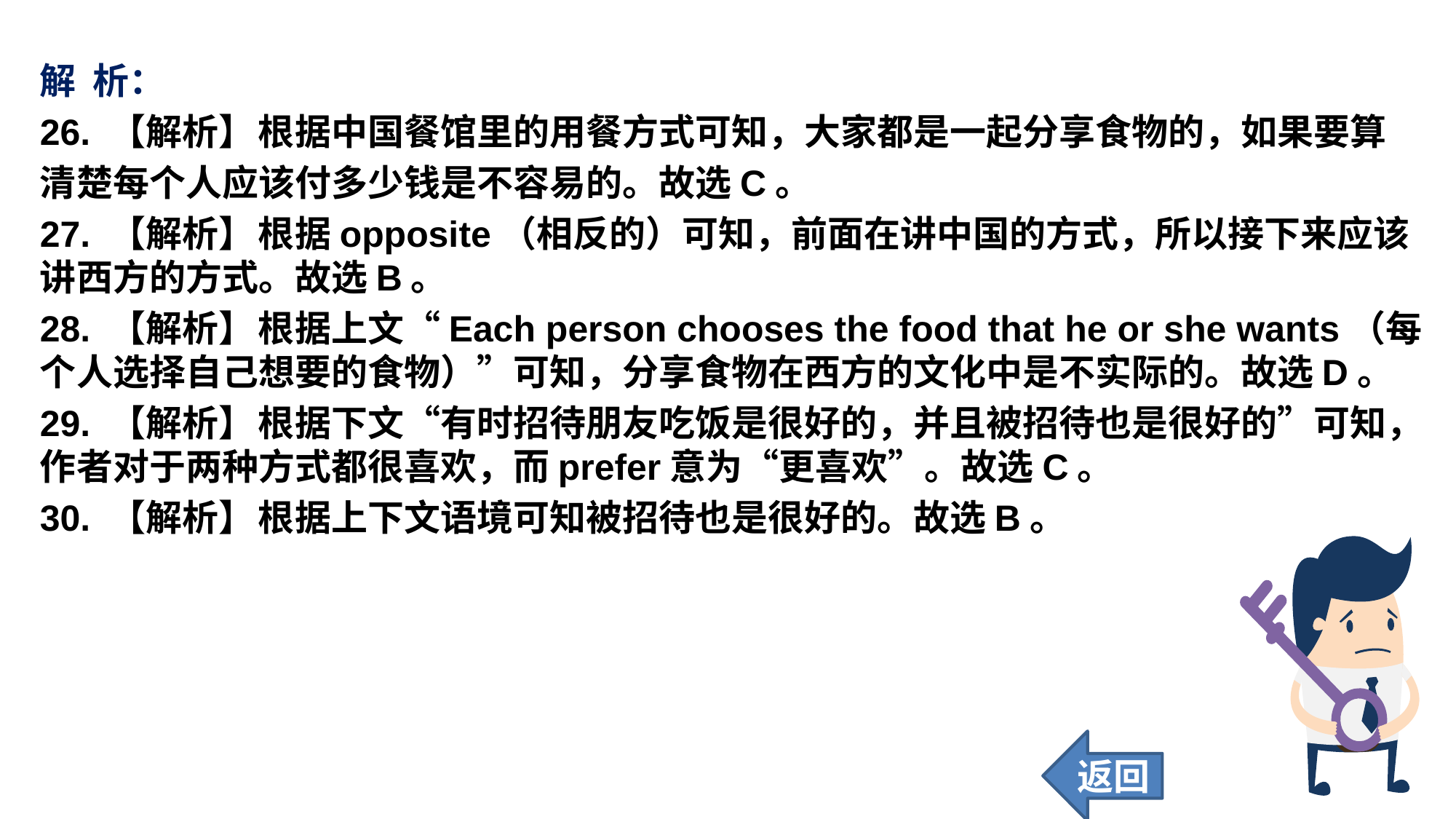

解  析：
26. 【解析】	根据中国餐馆里的用餐方式可知，大家都是一起分享食物的，如果要算
清楚每个人应该付多少钱是不容易的。故选C。
27. 【解析】	根据opposite（相反的）可知，前面在讲中国的方式，所以接下来应该讲西方的方式。故选B。
28. 【解析】	根据上文“Each person chooses the food that he or she wants（每个人选择自己想要的食物）”可知，分享食物在西方的文化中是不实际的。故选D。
29. 【解析】	根据下文“有时招待朋友吃饭是很好的，并且被招待也是很好的”可知，作者对于两种方式都很喜欢，而prefer意为“更喜欢”。故选C。
30. 【解析】	根据上下文语境可知被招待也是很好的。故选B。

返回
28